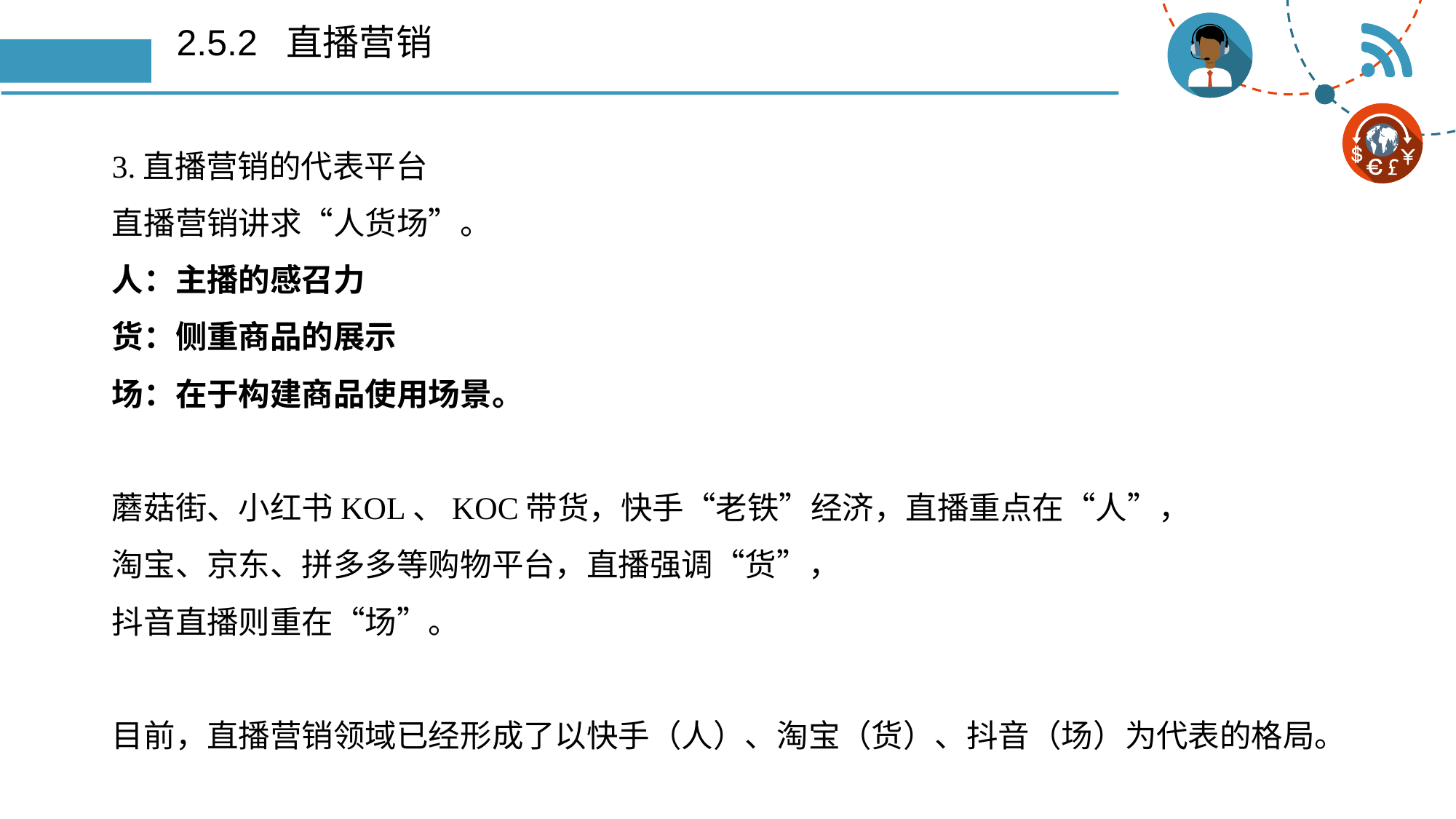

# 2.5.2  直播营销
3.直播营销的代表平台
直播营销讲求“人货场”。
人：主播的感召力
货：侧重商品的展示
场：在于构建商品使用场景。

蘑菇街、小红书KOL、KOC带货，快手“老铁”经济，直播重点在“人”，
淘宝、京东、拼多多等购物平台，直播强调“货”，
抖音直播则重在“场”。

目前，直播营销领域已经形成了以快手（人）、淘宝（货）、抖音（场）为代表的格局。